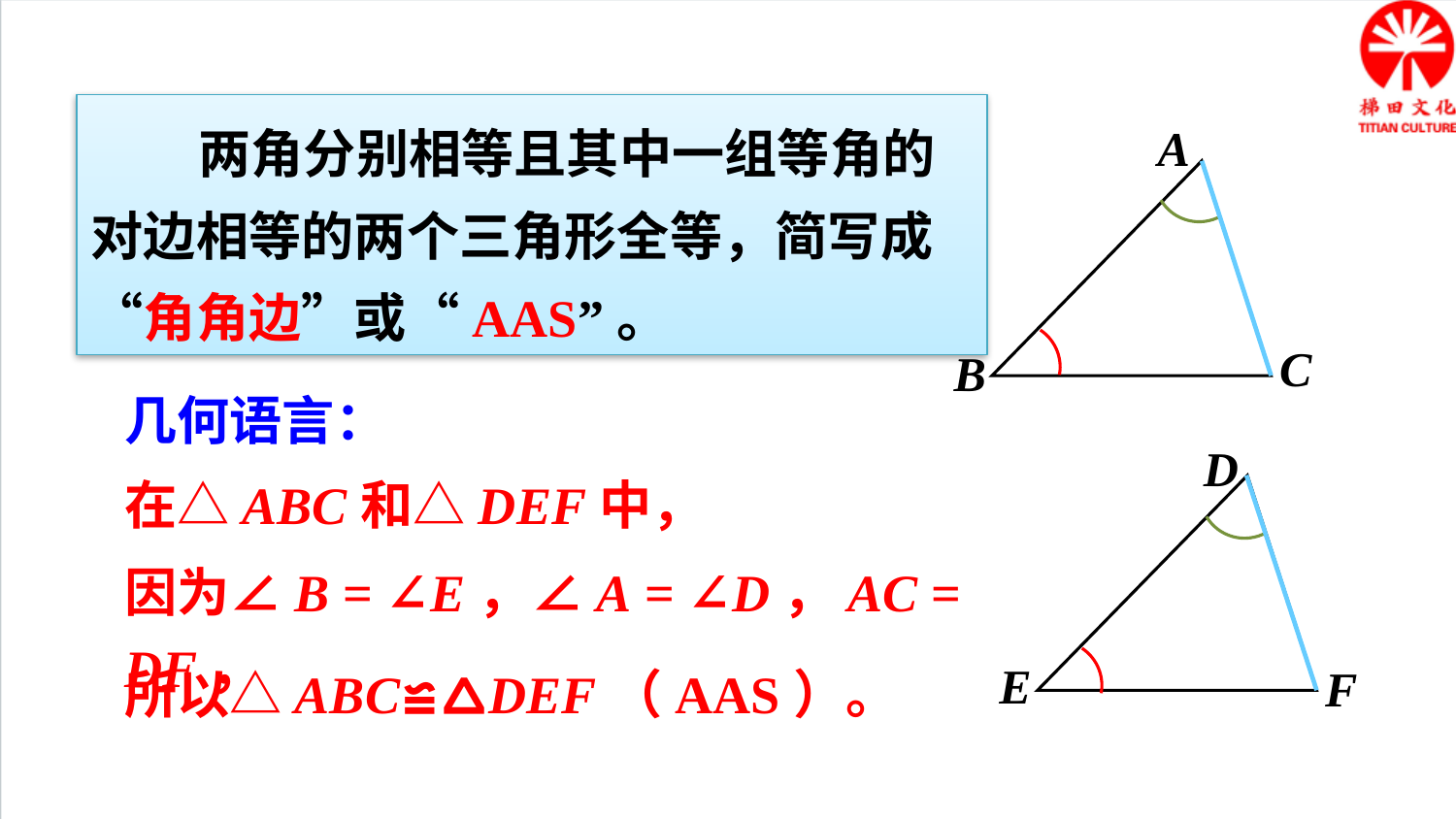

两角分别相等且其中一组等角的对边相等的两个三角形全等，简写成“角角边”或“AAS”。
A

C
B

几何语言：
D

E
F
在△ABC和△DEF中，
因为∠B = ∠E，∠A = ∠D，AC = DF，
所以△ABC≌△DEF（AAS）。